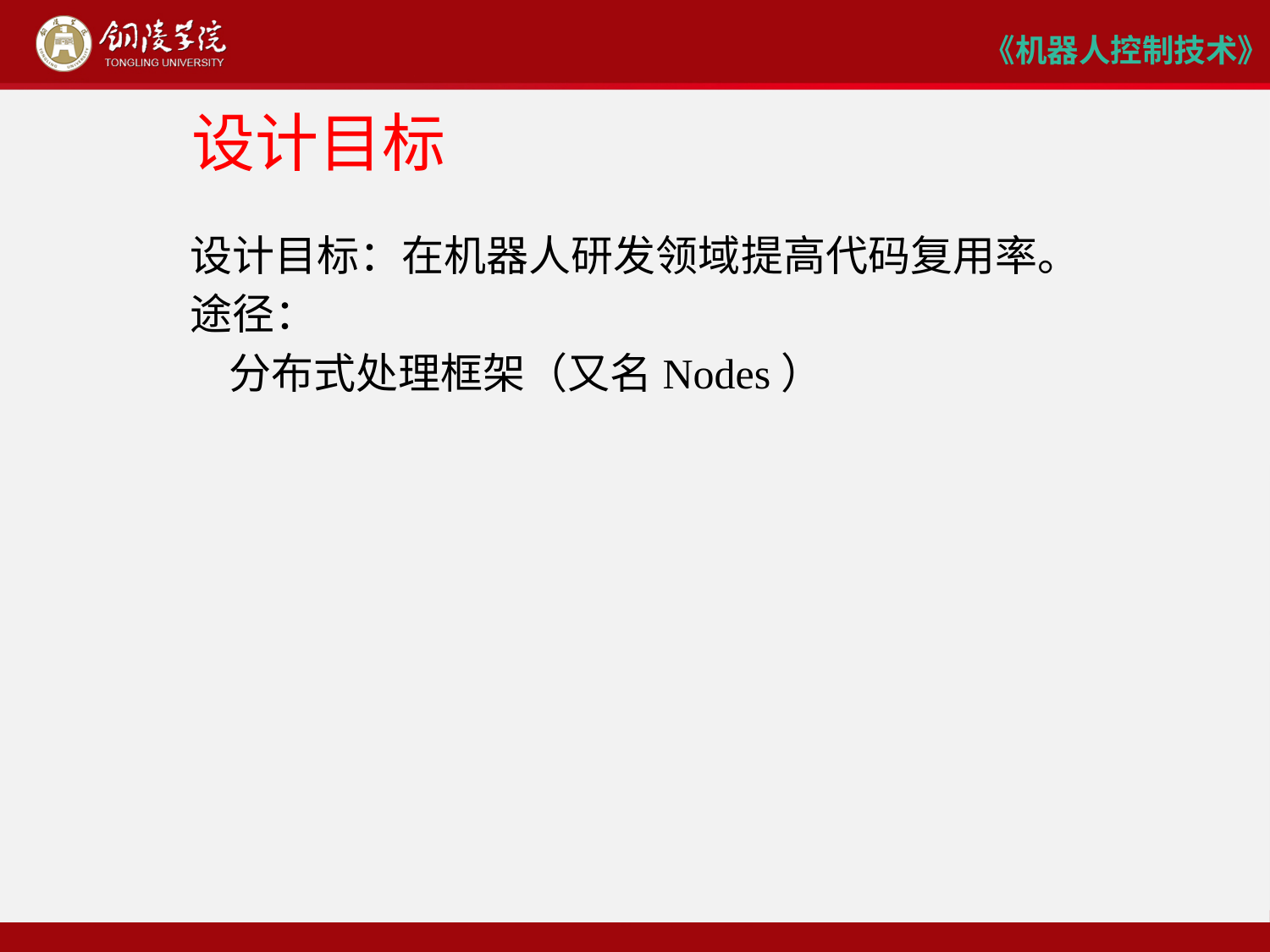

# 设计目标
设计目标：在机器人研发领域提高代码复用率。
途径：
   分布式处理框架（又名Nodes）